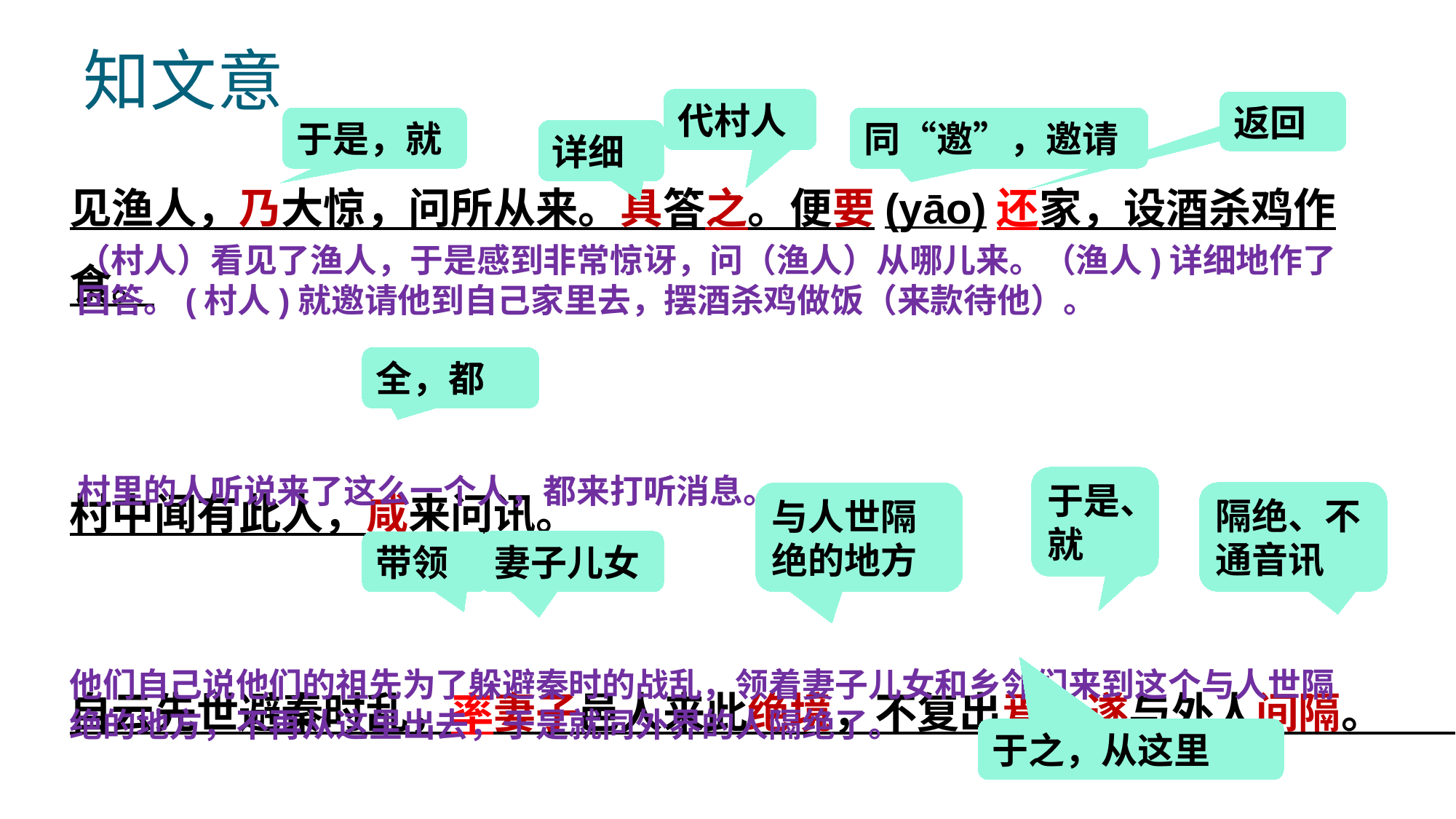

# 知文意
代村人
返回
于是，就
同“邀”，邀请
详细
见渔人，乃大惊，问所从来。具答之。便要(yāo)还家，设酒杀鸡作食。

村中闻有此人，咸来问讯。

自云先世避秦时乱，率妻子邑人来此绝境，不复出焉，遂与外人间隔。
（村人）看见了渔人，于是感到非常惊讶，问（渔人）从哪儿来。（渔人)详细地作了回答。(村人)就邀请他到自己家里去，摆酒杀鸡做饭（来款待他）。
全，都
村里的人听说来了这么一个人，都来打听消息。
于是、就
隔绝、不通音讯
与人世隔绝的地方
妻子儿女
带领
他们自己说他们的祖先为了躲避秦时的战乱，领着妻子儿女和乡邻们来到这个与人世隔绝的地方，不再从这里出去，于是就同外界的人隔绝了。
于之，从这里